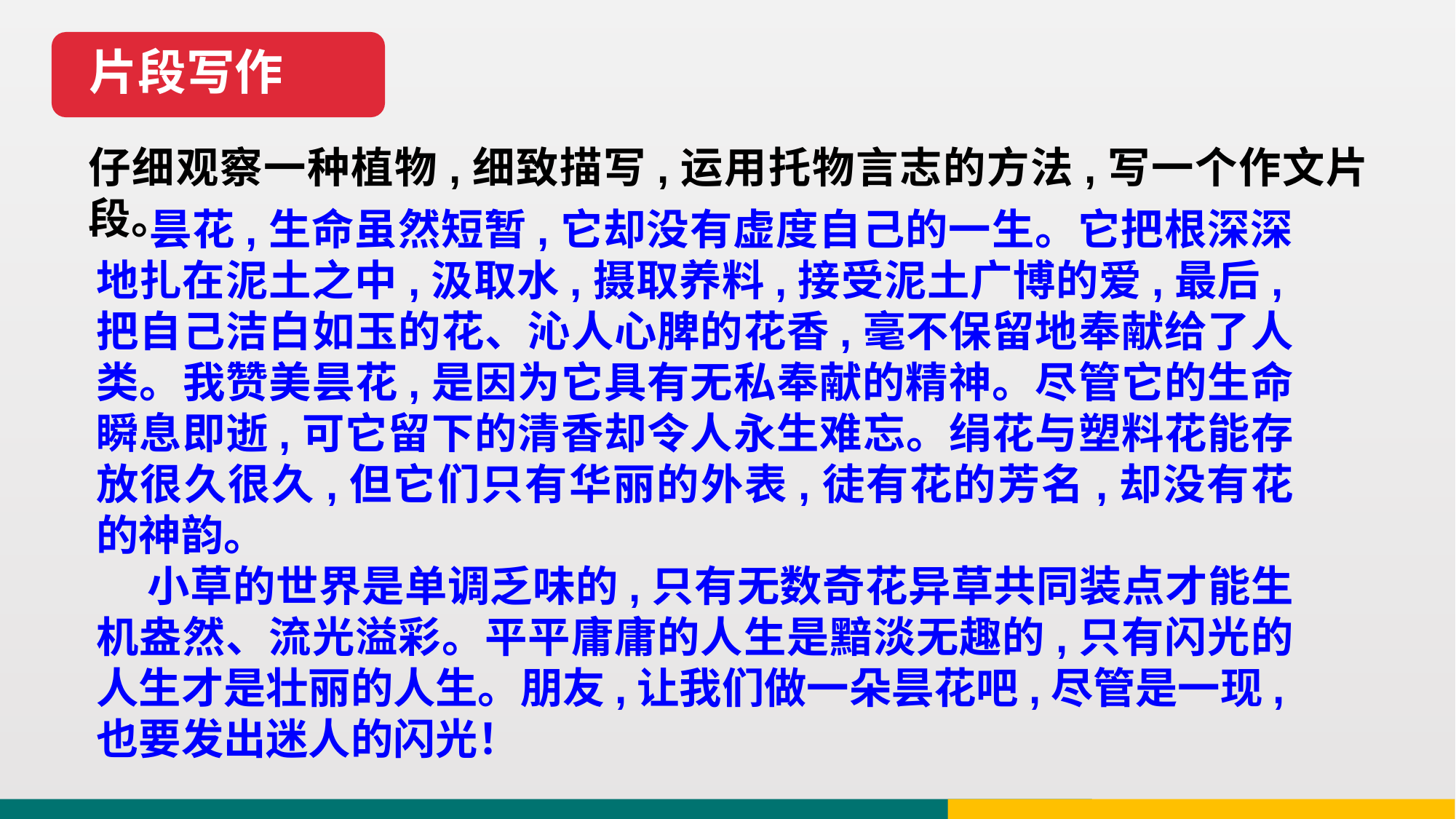

片段写作
仔细观察一种植物,细致描写,运用托物言志的方法,写一个作文片段。
    昙花,生命虽然短暂,它却没有虚度自己的一生。它把根深深地扎在泥土之中,汲取水,摄取养料,接受泥土广博的爱,最后,把自己洁白如玉的花、沁人心脾的花香,毫不保留地奉献给了人类。我赞美昙花,是因为它具有无私奉献的精神。尽管它的生命瞬息即逝,可它留下的清香却令人永生难忘。绢花与塑料花能存放很久很久,但它们只有华丽的外表,徒有花的芳名,却没有花的神韵。
    小草的世界是单调乏味的,只有无数奇花异草共同装点才能生机盎然、流光溢彩。平平庸庸的人生是黯淡无趣的,只有闪光的人生才是壮丽的人生。朋友,让我们做一朵昙花吧,尽管是一现,也要发出迷人的闪光！